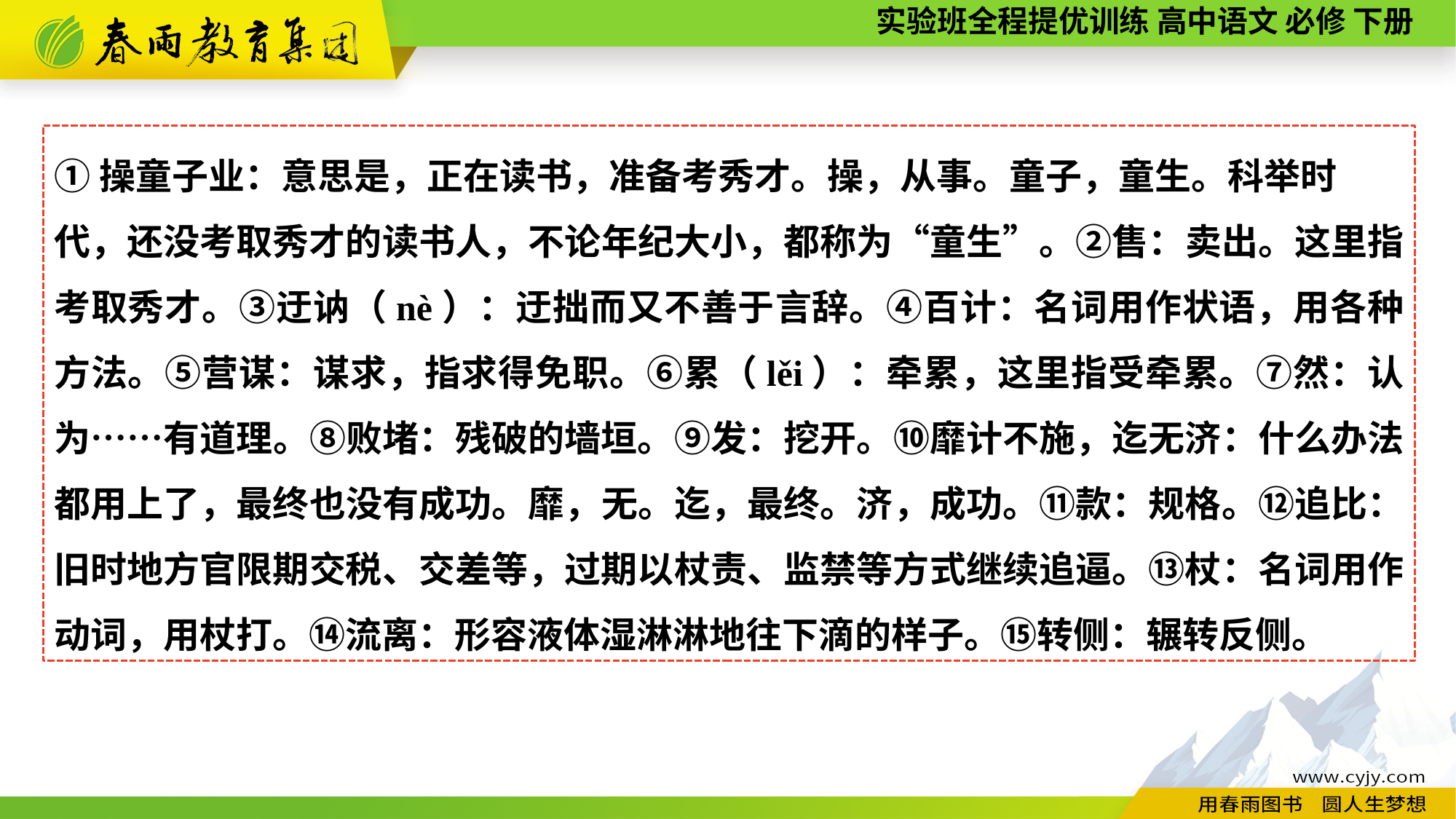

①操童子业：意思是，正在读书，准备考秀才。操，从事。童子，童生。科举时
代，还没考取秀才的读书人，不论年纪大小，都称为“童生”。②售：卖出。这里指考取秀才。③迂讷（nè）：迂拙而又不善于言辞。④百计：名词用作状语，用各种方法。⑤营谋：谋求，指求得免职。⑥累（lěi）：牵累，这里指受牵累。⑦然：认为……有道理。⑧败堵：残破的墙垣。⑨发：挖开。⑩靡计不施，迄无济：什么办法都用上了，最终也没有成功。靡，无。迄，最终。济，成功。⑪款：规格。⑫追比：旧时地方官限期交税、交差等，过期以杖责、监禁等方式继续追逼。⑬杖：名词用作动词，用杖打。⑭流离：形容液体湿淋淋地往下滴的样子。⑮转侧：辗转反侧。